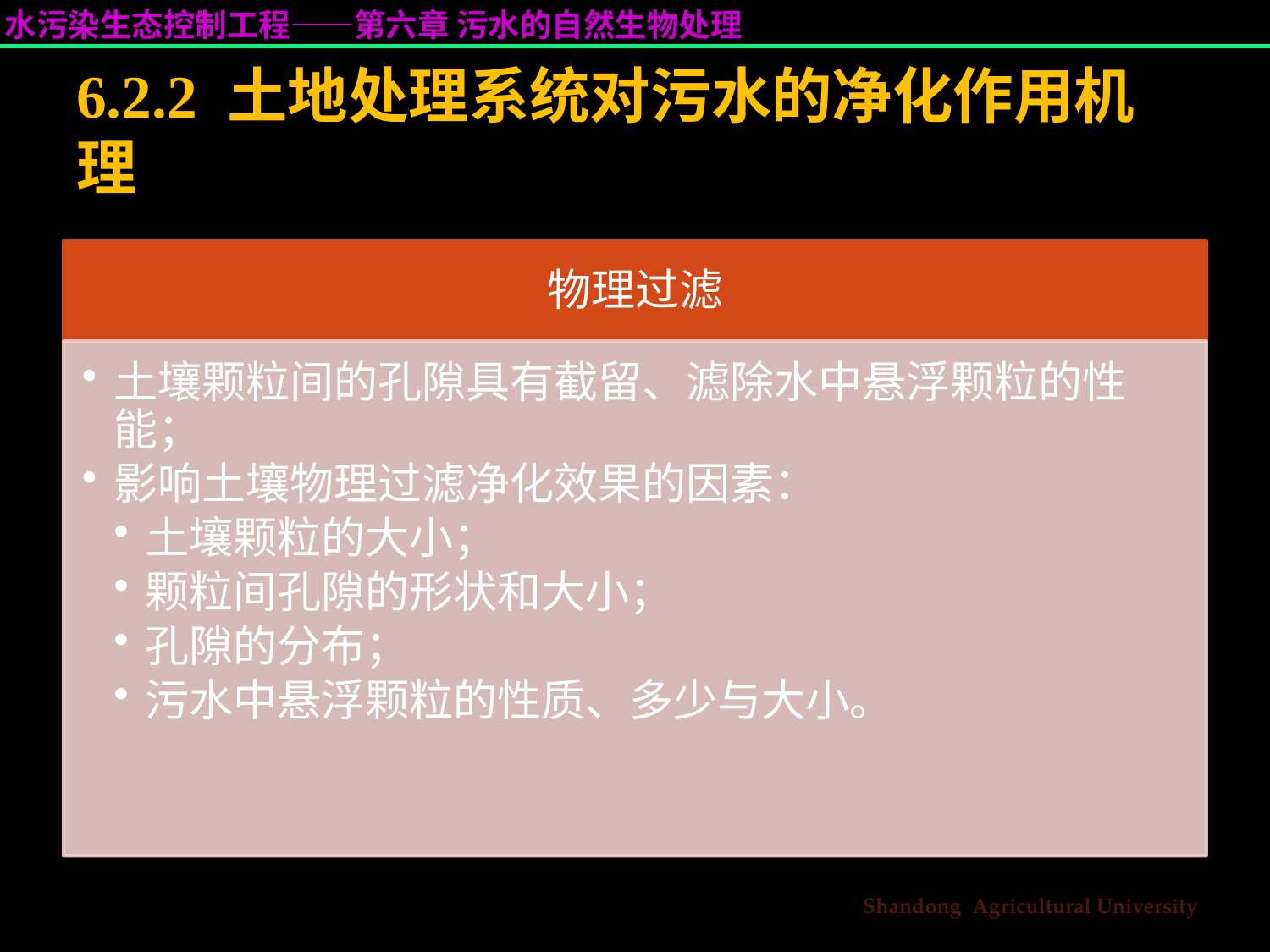

# 6.2.2 土地处理系统对污水的净化作用机理
物理过滤
土壤颗粒间的孔隙具有截留、滤除水中悬浮颗粒的性能；
影响土壤物理过滤净化效果的因素：
土壤颗粒的大小；
颗粒间孔隙的形状和大小；
孔隙的分布；
污水中悬浮颗粒的性质、多少与大小。